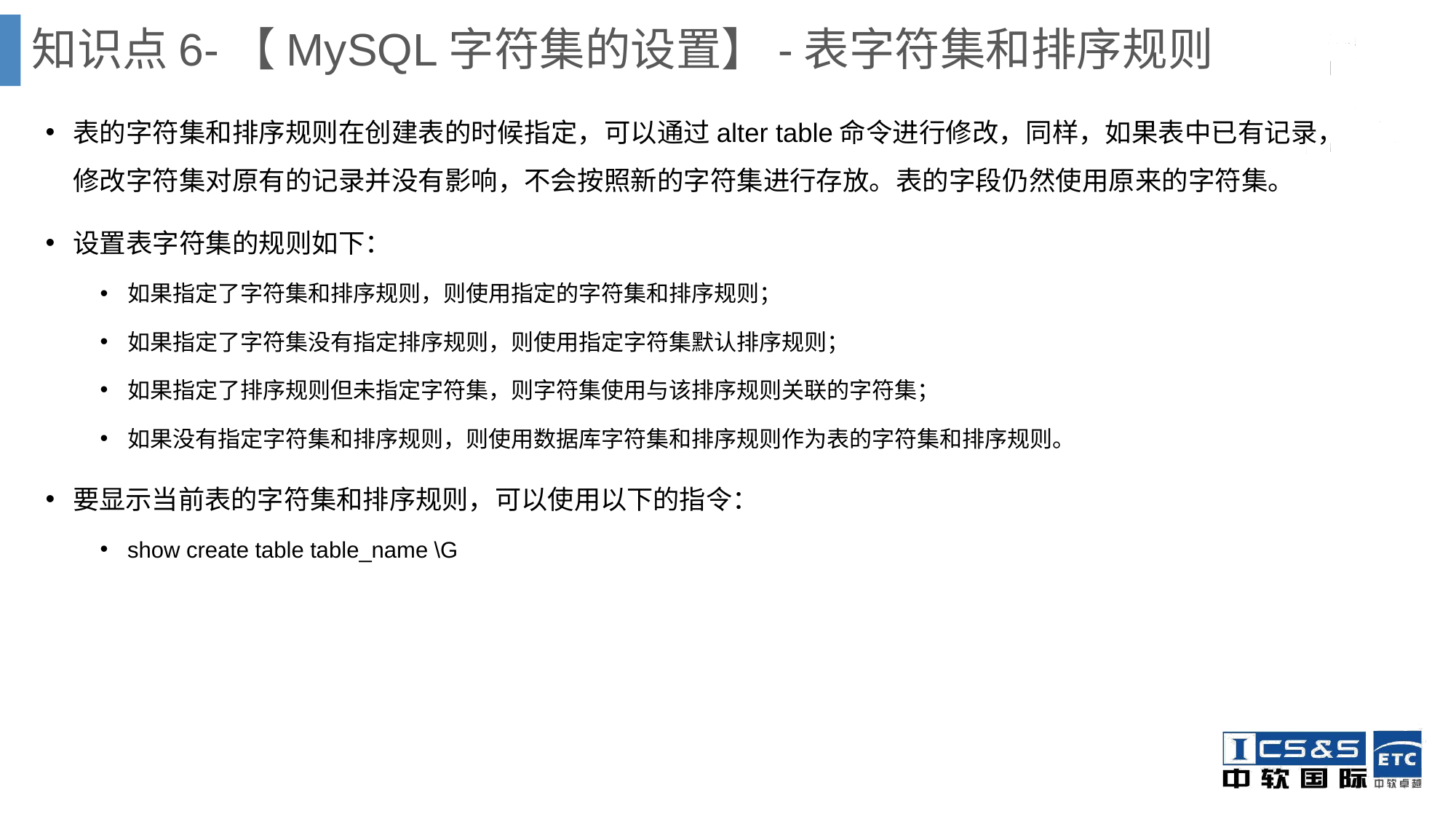

知识点6-【MySQL字符集的设置】-表字符集和排序规则
表的字符集和排序规则在创建表的时候指定，可以通过alter table命令进行修改，同样，如果表中已有记录，修改字符集对原有的记录并没有影响，不会按照新的字符集进行存放。表的字段仍然使用原来的字符集。
设置表字符集的规则如下：
如果指定了字符集和排序规则，则使用指定的字符集和排序规则；
如果指定了字符集没有指定排序规则，则使用指定字符集默认排序规则；
如果指定了排序规则但未指定字符集，则字符集使用与该排序规则关联的字符集；
如果没有指定字符集和排序规则，则使用数据库字符集和排序规则作为表的字符集和排序规则。
要显示当前表的字符集和排序规则，可以使用以下的指令：
show create table table_name \G